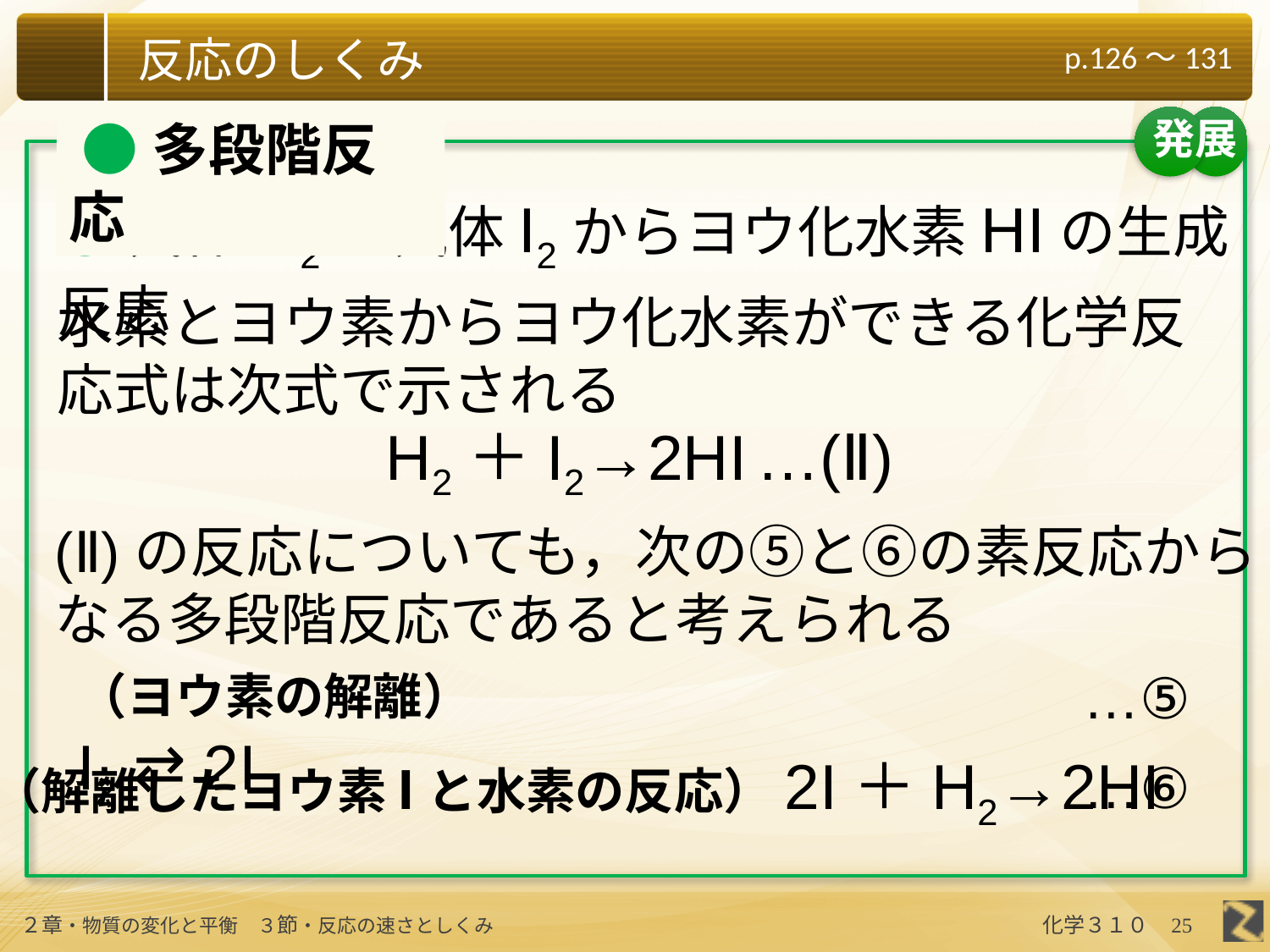

発展

 ●多段階反応

○気体H2と気体I2からヨウ化水素HIの生成反応
水素とヨウ素からヨウ化水素ができる化学反応式は次式で示される
H2＋I2→2HI
…(Ⅱ)
(Ⅱ)の反応についても，次の⑤と⑥の素反応から
なる多段階反応であると考えられる
（ヨウ素の解離）　　　　　　　　　I2 ⇄ 2I
…⑤
（解離したヨウ素Iと水素の反応）2I＋H2→2HI
…⑥
25